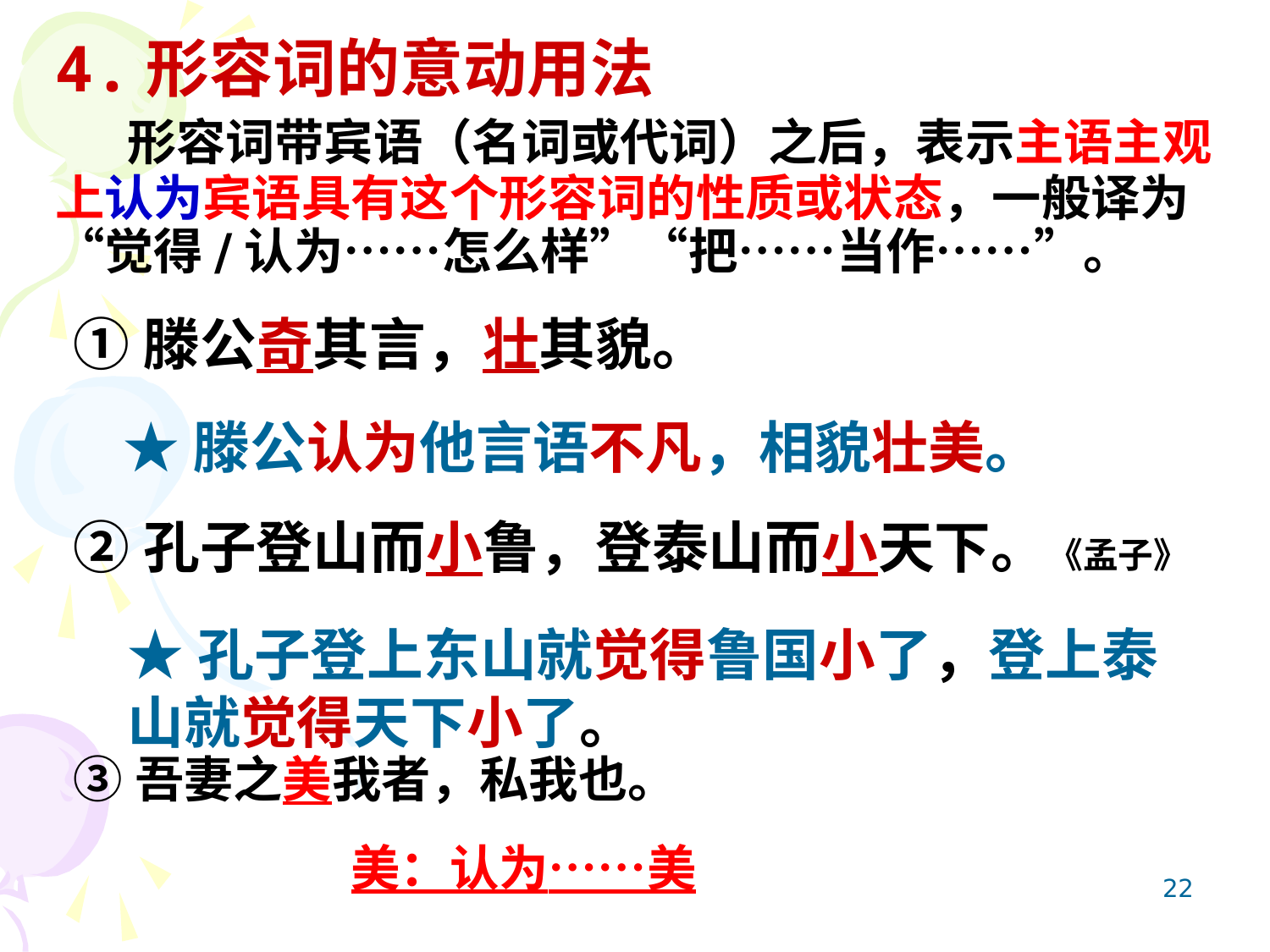

4.形容词的意动用法
     形容词带宾语（名词或代词）之后，表示主语主观上认为宾语具有这个形容词的性质或状态，一般译为“觉得/认为……怎么样”“把……当作……”。
①滕公奇其言，壮其貌。

②孔子登山而小鲁，登泰山而小天下。《孟子》

③吾妻之美我者，私我也。
★滕公认为他言语不凡，相貌壮美。
★孔子登上东山就觉得鲁国小了，登上泰山就觉得天下小了。
美：认为……美
22